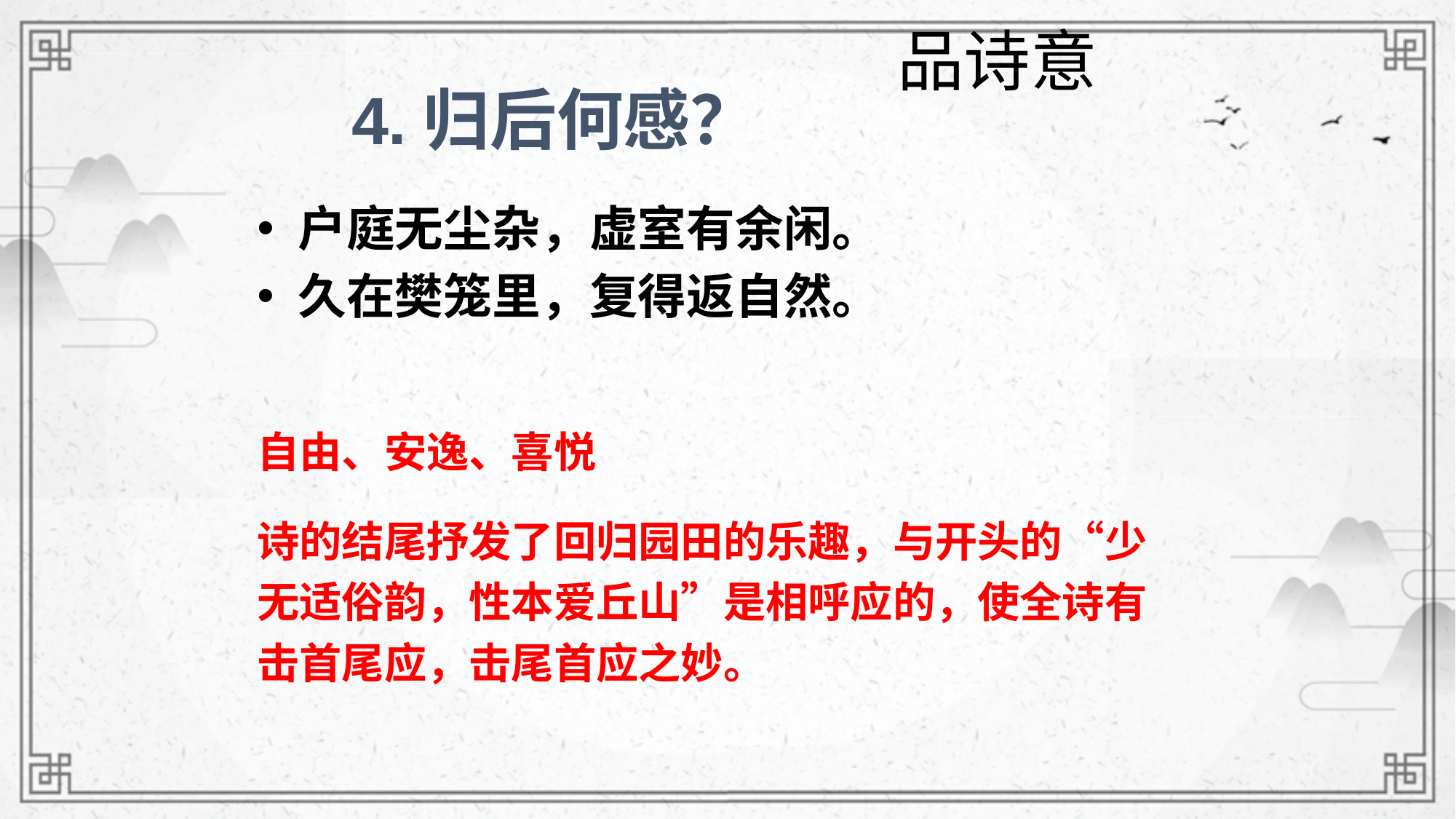

品诗意
4.归后何感？
户庭无尘杂，虚室有余闲。
久在樊笼里，复得返自然。
自由、安逸、喜悦
诗的结尾抒发了回归园田的乐趣，与开头的“少无适俗韵，性本爱丘山”是相呼应的，使全诗有击首尾应，击尾首应之妙。